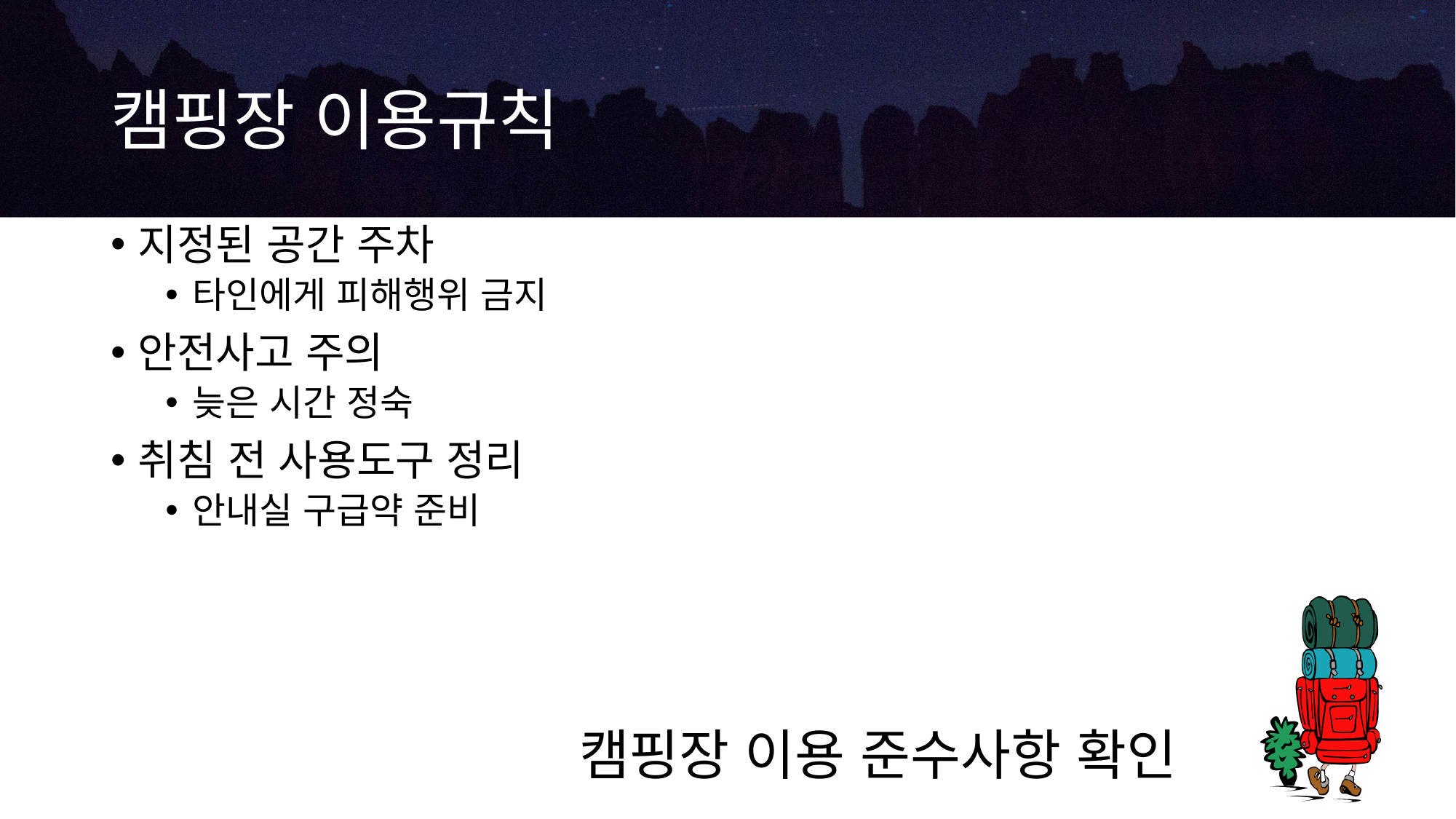

# 캠핑장 이용규칙
지정된 공간 주차
타인에게 피해행위 금지
안전사고 주의
늦은 시간 정숙
취침 전 사용도구 정리
안내실 구급약 준비
캠핑장 이용 준수사항 확인